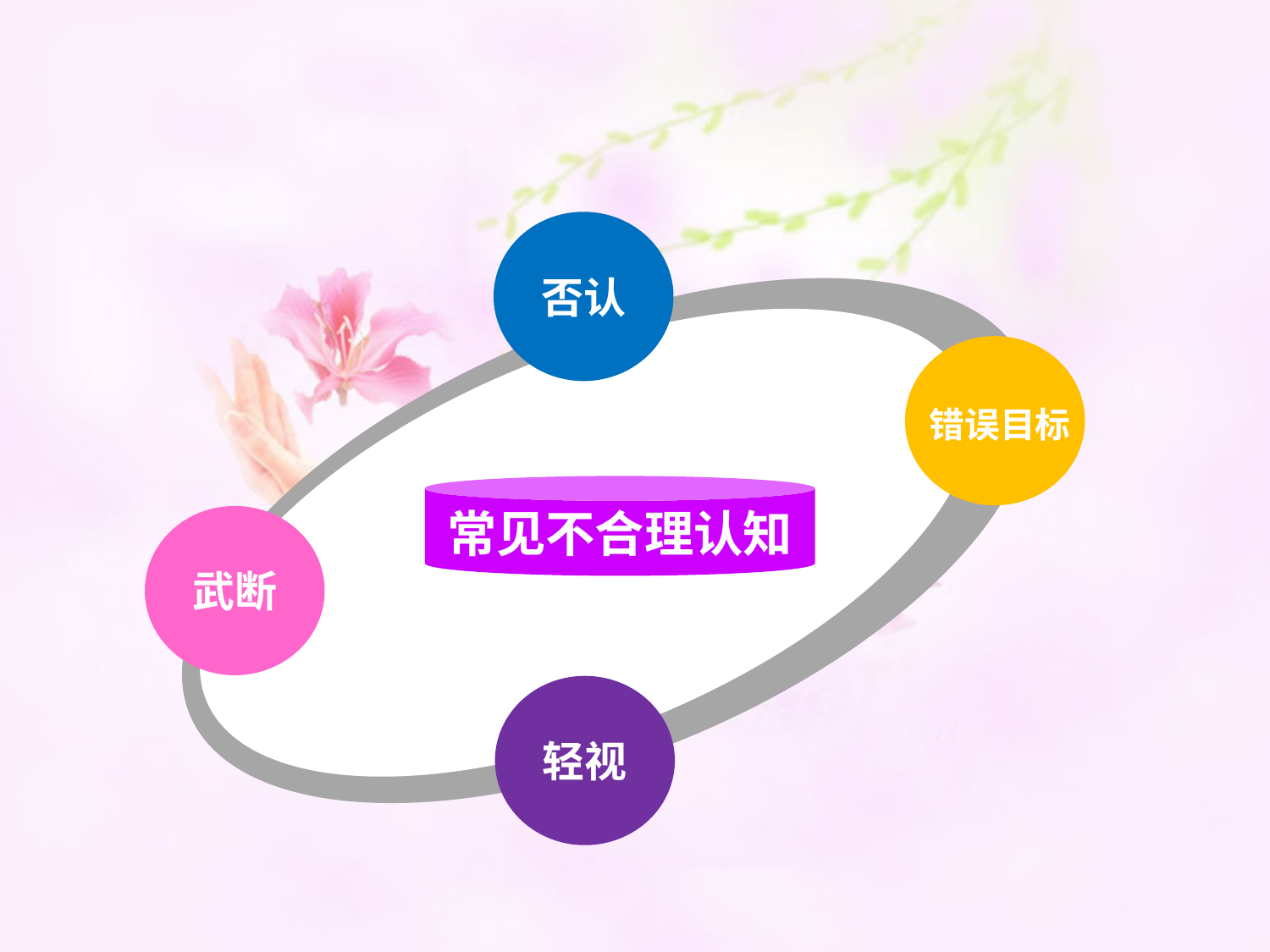

否认

错误目标
常见不合理认知
Add Title
武断
轻视